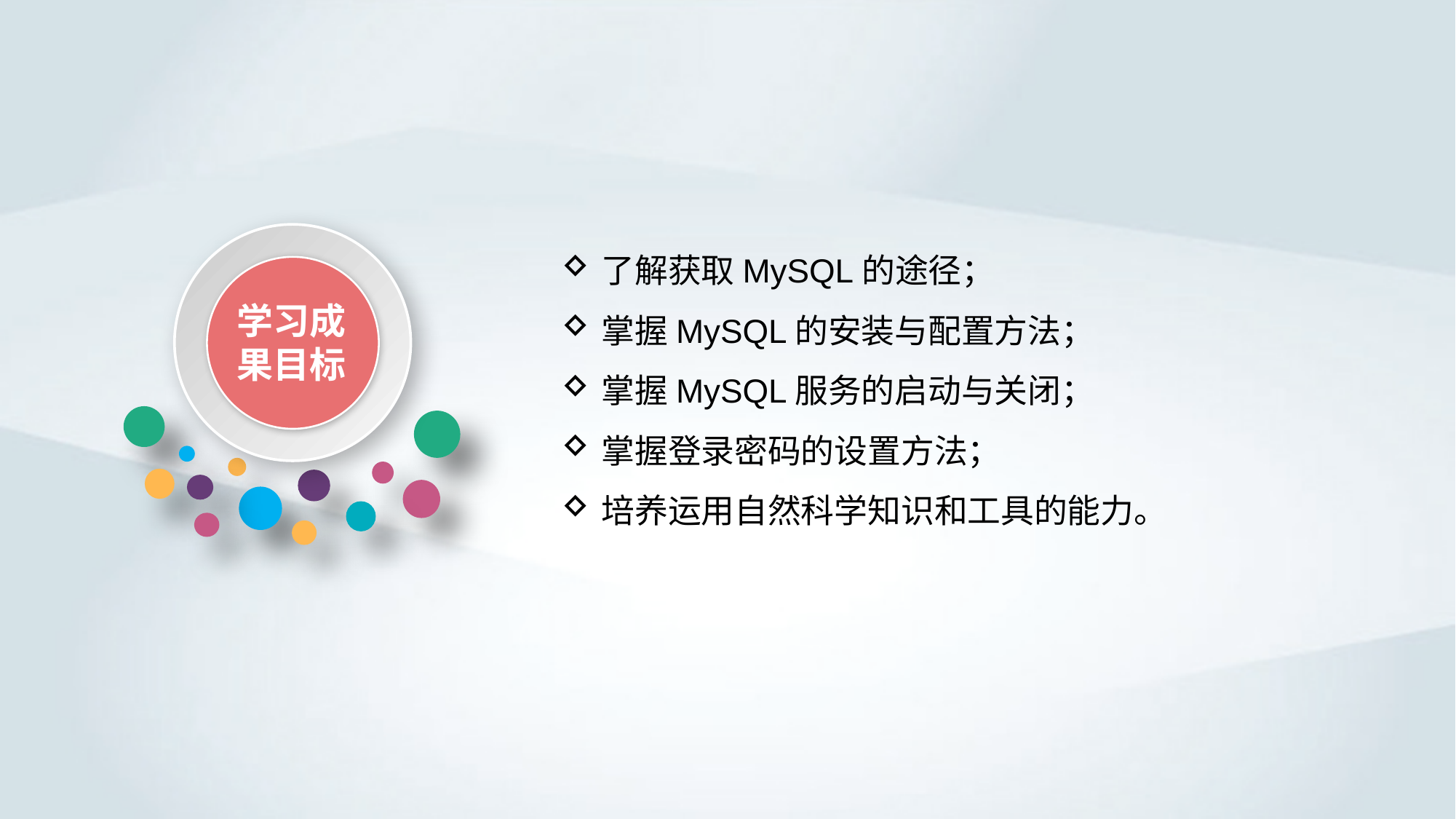

学习成果目标
了解获取MySQL的途径；
掌握MySQL的安装与配置方法；
掌握MySQL服务的启动与关闭；
掌握登录密码的设置方法；
培养运用自然科学知识和工具的能力。